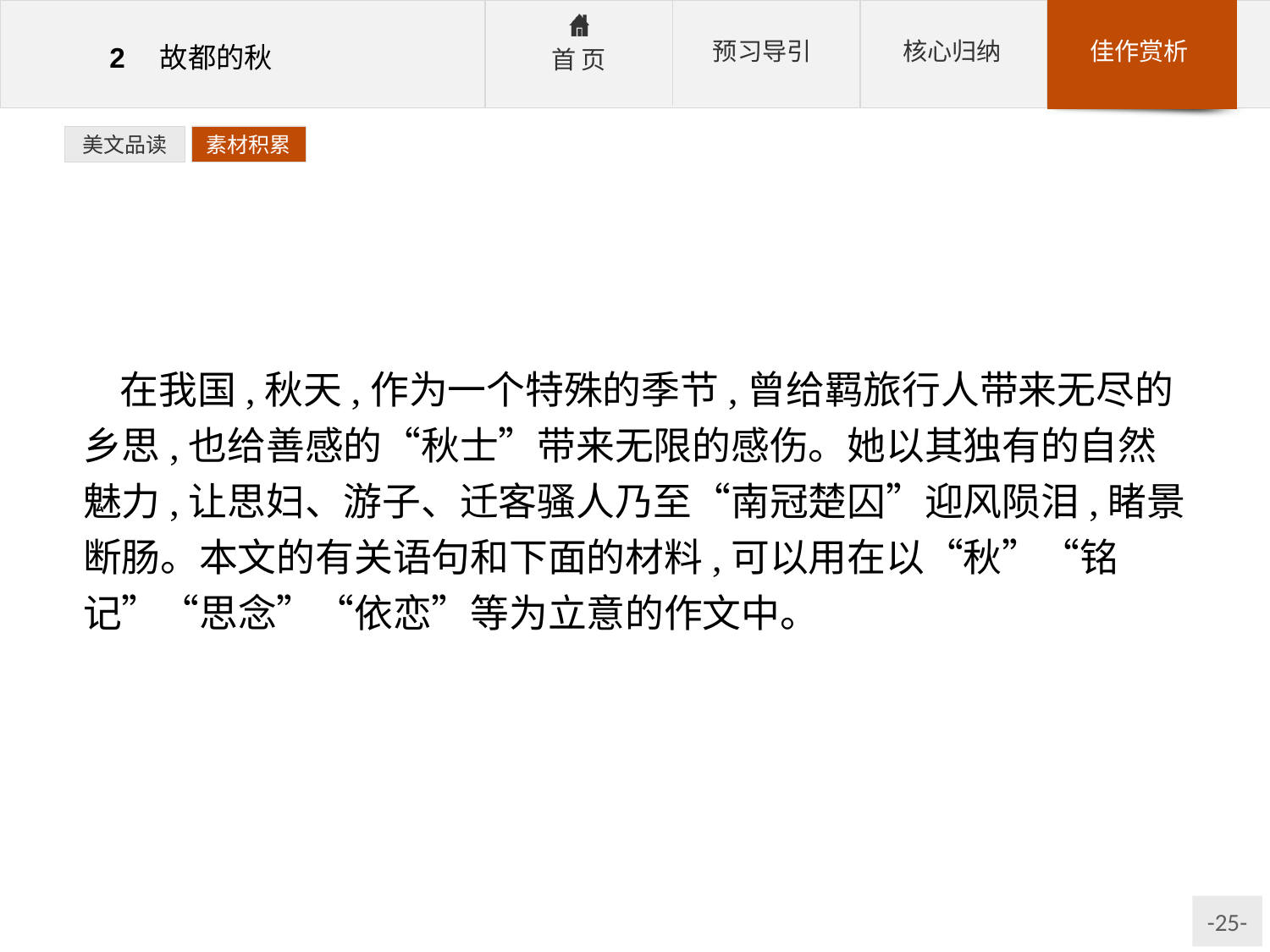

美文品读
素材积累
在我国,秋天,作为一个特殊的季节,曾给羁旅行人带来无尽的乡思,也给善感的“秋士”带来无限的感伤。她以其独有的自然魅力,让思妇、游子、迁客骚人乃至“南冠楚囚”迎风陨泪,睹景断肠。本文的有关语句和下面的材料,可以用在以“秋”“铭记”“思念”“依恋”等为立意的作文中。